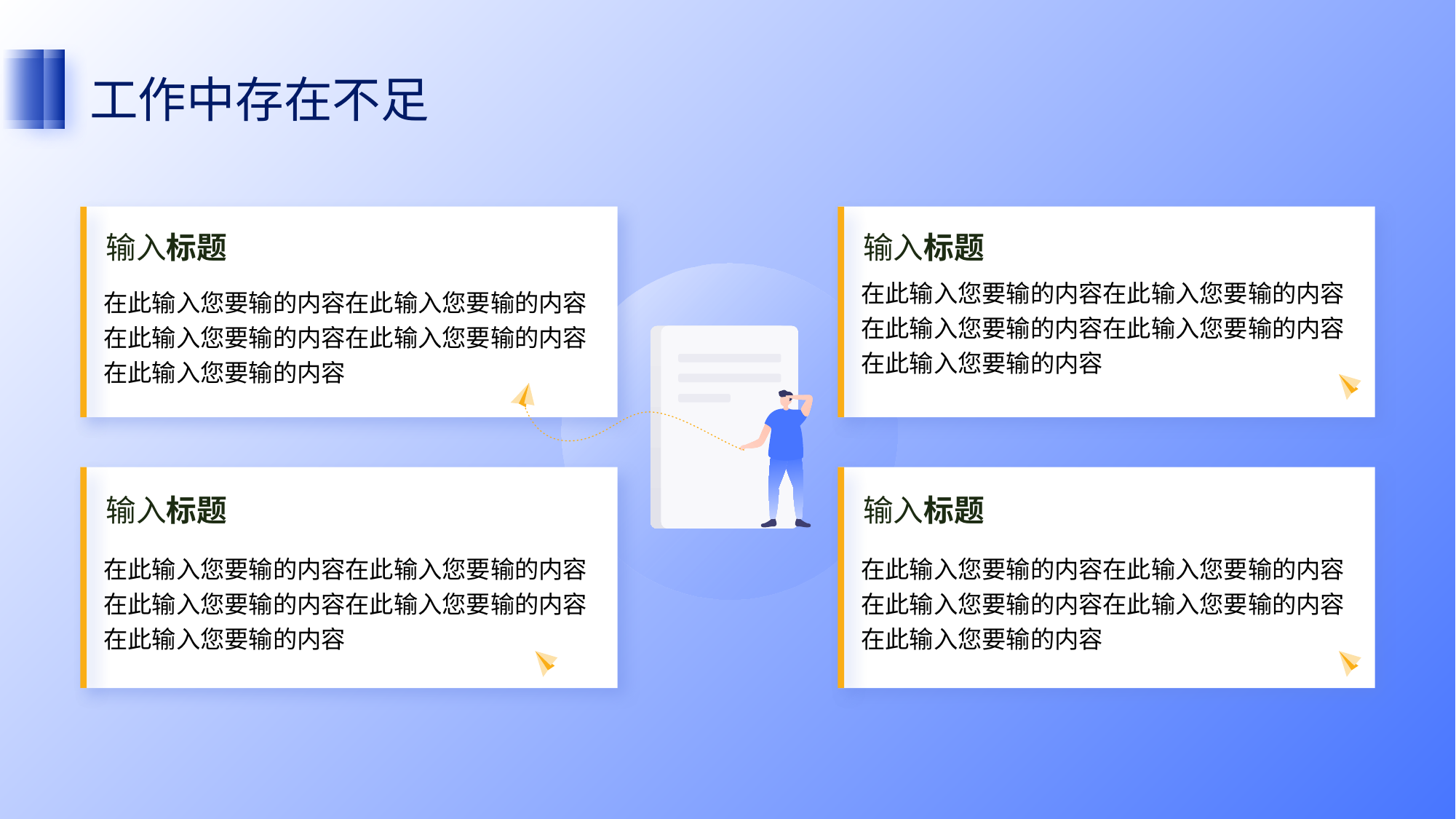

工作中存在不足

输入标题
在此输入您要输的内容在此输入您要输的内容在此输入您要输的内容在此输入您要输的内容在此输入您要输的内容

输入标题
在此输入您要输的内容在此输入您要输的内容在此输入您要输的内容在此输入您要输的内容在此输入您要输的内容

输入标题
在此输入您要输的内容在此输入您要输的内容在此输入您要输的内容在此输入您要输的内容在此输入您要输的内容

输入标题
在此输入您要输的内容在此输入您要输的内容在此输入您要输的内容在此输入您要输的内容在此输入您要输的内容